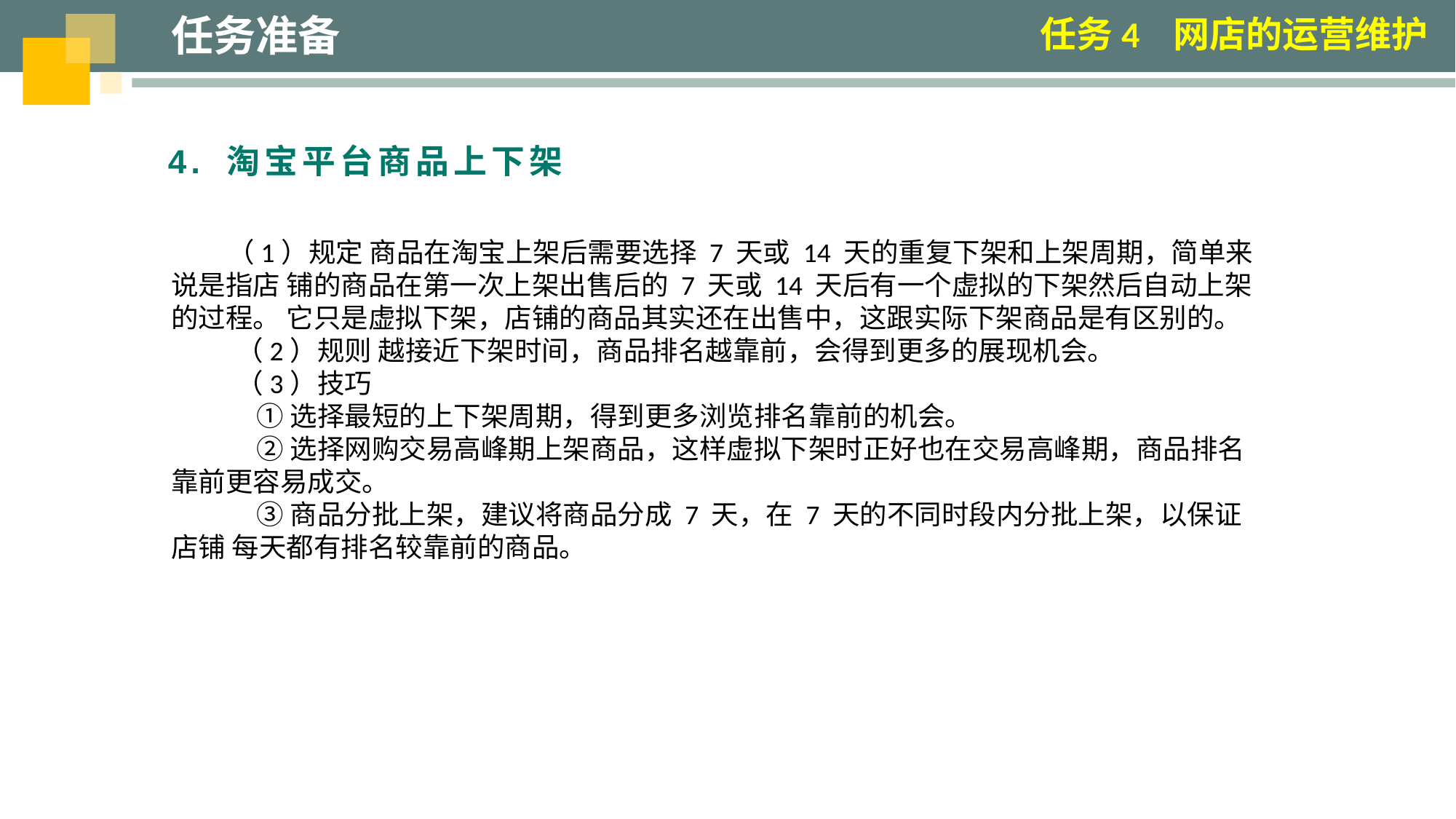

任务准备

任务4   网店的运营维护
4. 淘宝平台商品上下架
        （1）规定 商品在淘宝上架后需要选择 7 天或 14 天的重复下架和上架周期，简单来说是指店 铺的商品在第一次上架出售后的 7 天或 14 天后有一个虚拟的下架然后自动上架的过程。 它只是虚拟下架，店铺的商品其实还在出售中，这跟实际下架商品是有区别的。
（2）规则 越接近下架时间，商品排名越靠前，会得到更多的展现机会。
（3）技巧
①选择最短的上下架周期，得到更多浏览排名靠前的机会。
②选择网购交易高峰期上架商品，这样虚拟下架时正好也在交易高峰期，商品排名 靠前更容易成交。
③商品分批上架，建议将商品分成 7 天，在 7 天的不同时段内分批上架，以保证店铺 每天都有排名较靠前的商品。